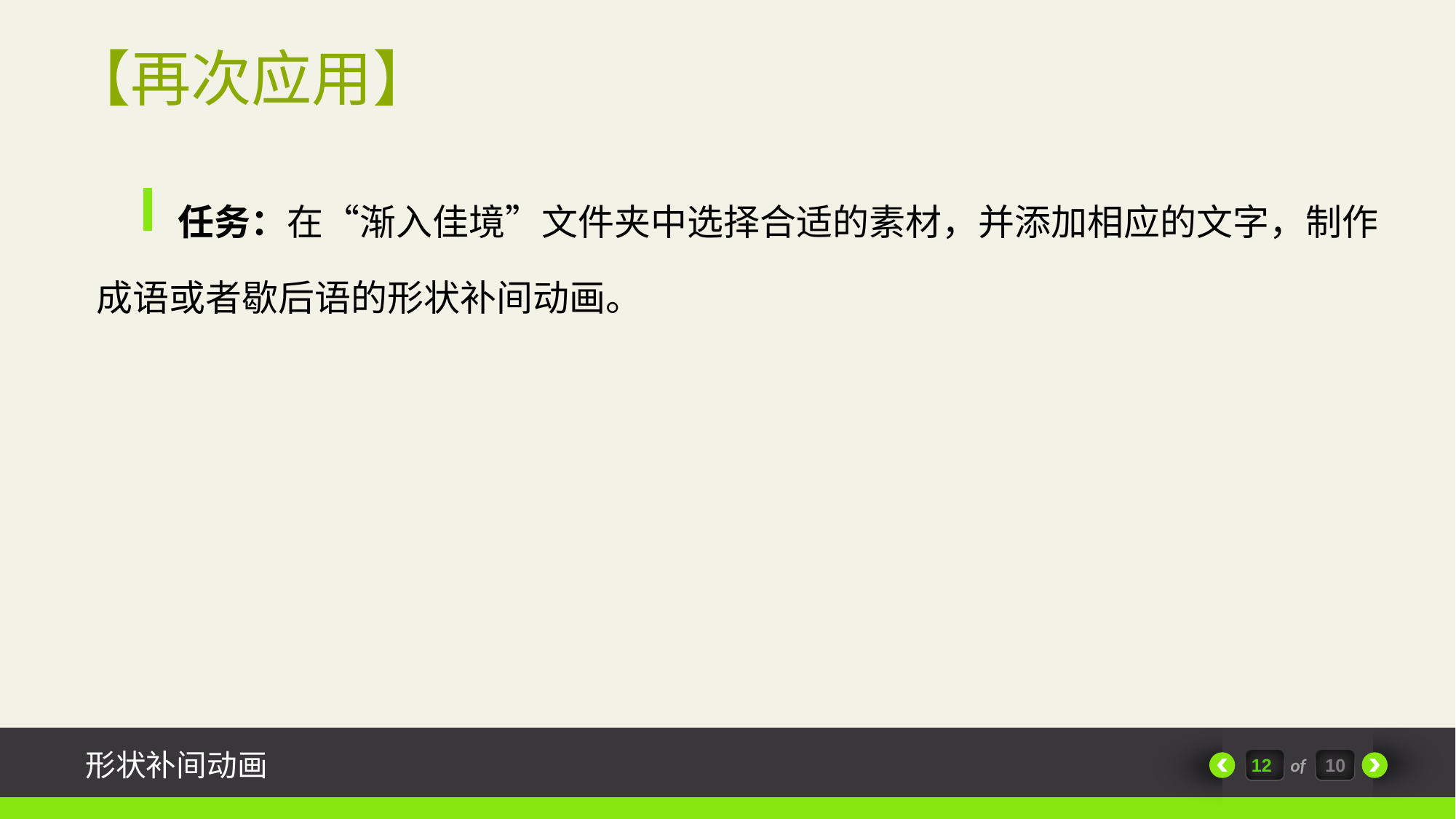

【再次应用】
     任务：在“渐入佳境”文件夹中选择合适的素材，并添加相应的文字，制作成语或者歇后语的形状补间动画。